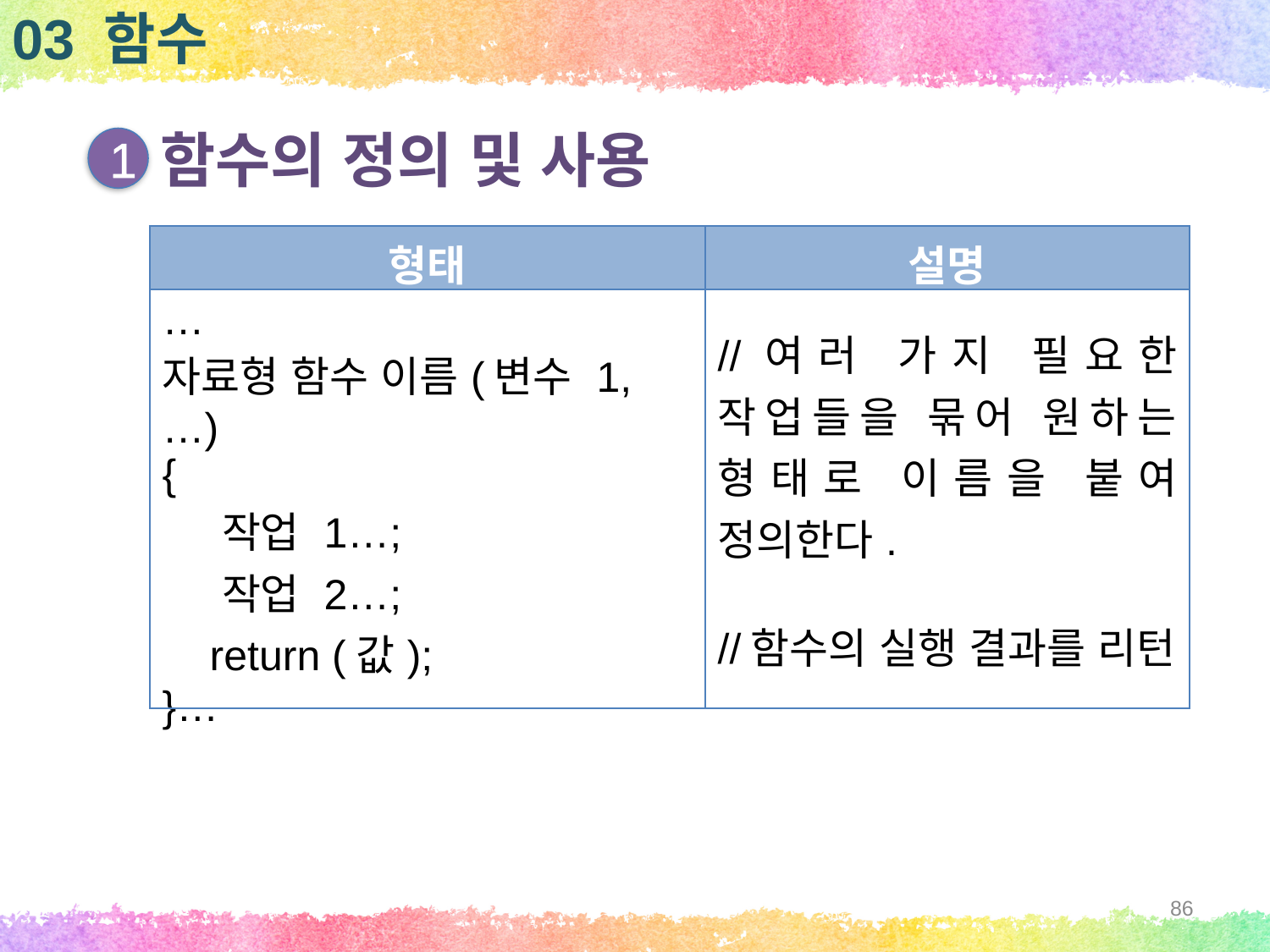

03 함수
함수의 정의 및 사용
1
| 형태 | 설명 |
| --- | --- |
| … 자료형 함수 이름(변수 1, …) { 작업 1…; 작업 2…; return (값); }… | //여러 가지 필요한 작업들을 묶어 원하는 형태로 이름을 붙여 정의한다. //함수의 실행 결과를 리턴 |
86